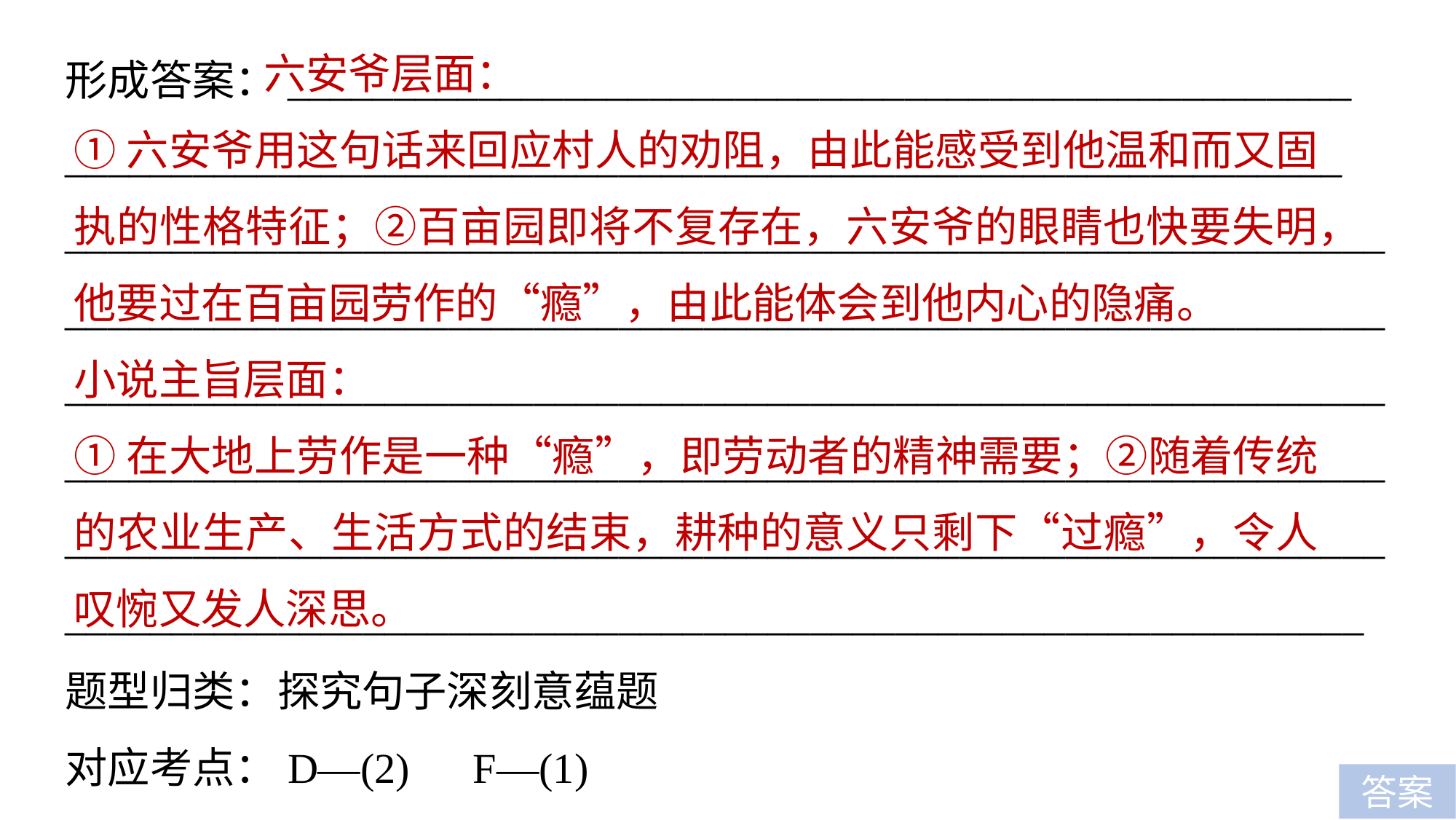

六安爷层面：
①六安爷用这句话来回应村人的劝阻，由此能感受到他温和而又固执的性格特征；②百亩园即将不复存在，六安爷的眼睛也快要失明，他要过在百亩园劳作的“瘾”，由此能体会到他内心的隐痛。
小说主旨层面：
①在大地上劳作是一种“瘾”，即劳动者的精神需要；②随着传统的农业生产、生活方式的结束，耕种的意义只剩下“过瘾”，令人叹惋又发人深思。
形成答案：__________________________________________________
____________________________________________________________
___________________________________________________________________________________________________________________________________________________________________________________________________________________________________________________________________________________________________________________________________________________________________________________题型归类：探究句子深刻意蕴题
对应考点：D—(2)　F—(1)
答案